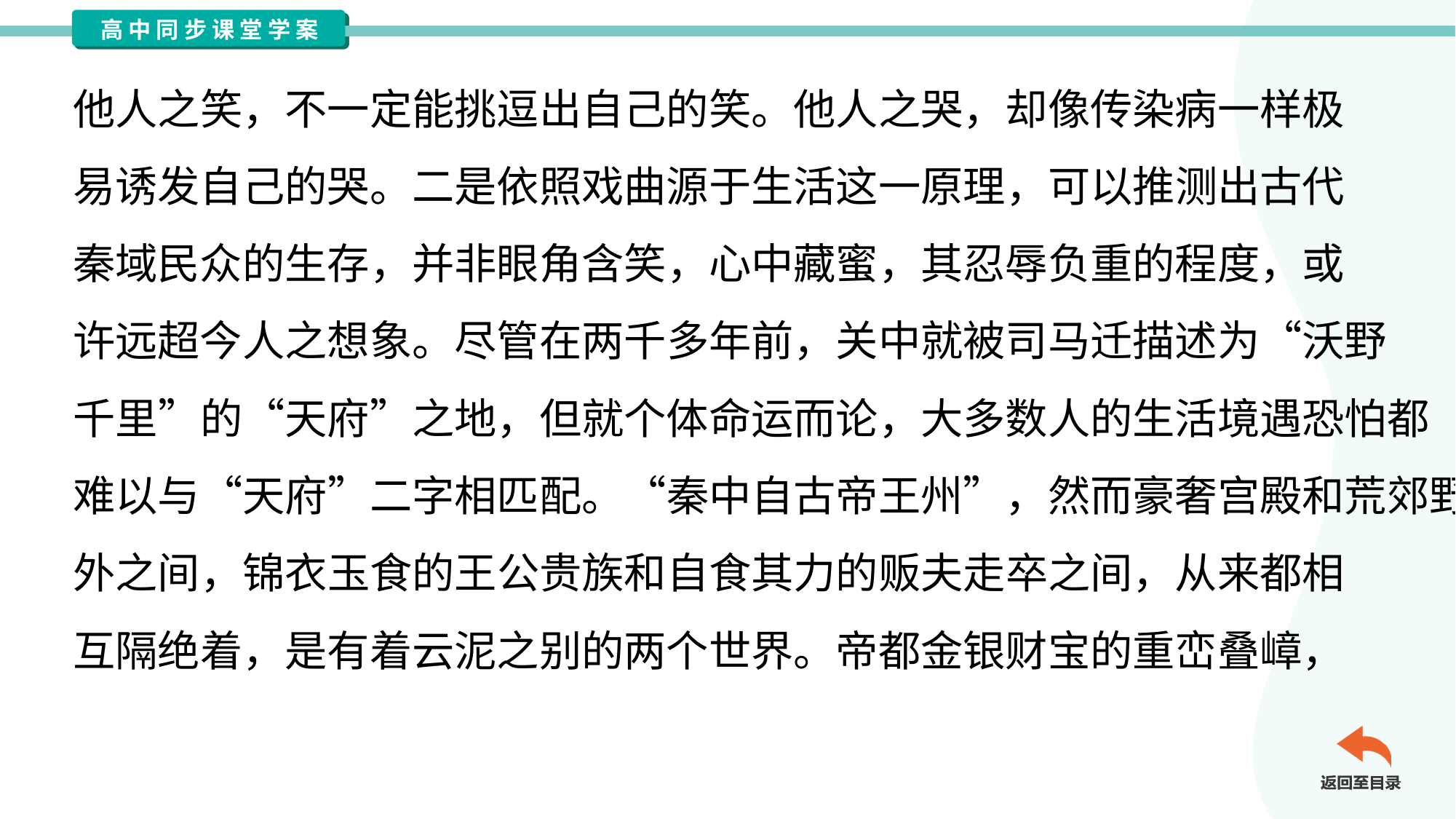

他人之笑，不一定能挑逗出自己的笑。他人之哭，却像传染病一样极
易诱发自己的哭。二是依照戏曲源于生活这一原理，可以推测出古代
秦域民众的生存，并非眼角含笑，心中藏蜜，其忍辱负重的程度，或
许远超今人之想象。尽管在两千多年前，关中就被司马迁描述为“沃野
千里”的“天府”之地，但就个体命运而论，大多数人的生活境遇恐怕都
难以与“天府”二字相匹配。“秦中自古帝王州”，然而豪奢宫殿和荒郊野
外之间，锦衣玉食的王公贵族和自食其力的贩夫走卒之间，从来都相
互隔绝着，是有着云泥之别的两个世界。帝都金银财宝的重峦叠嶂，